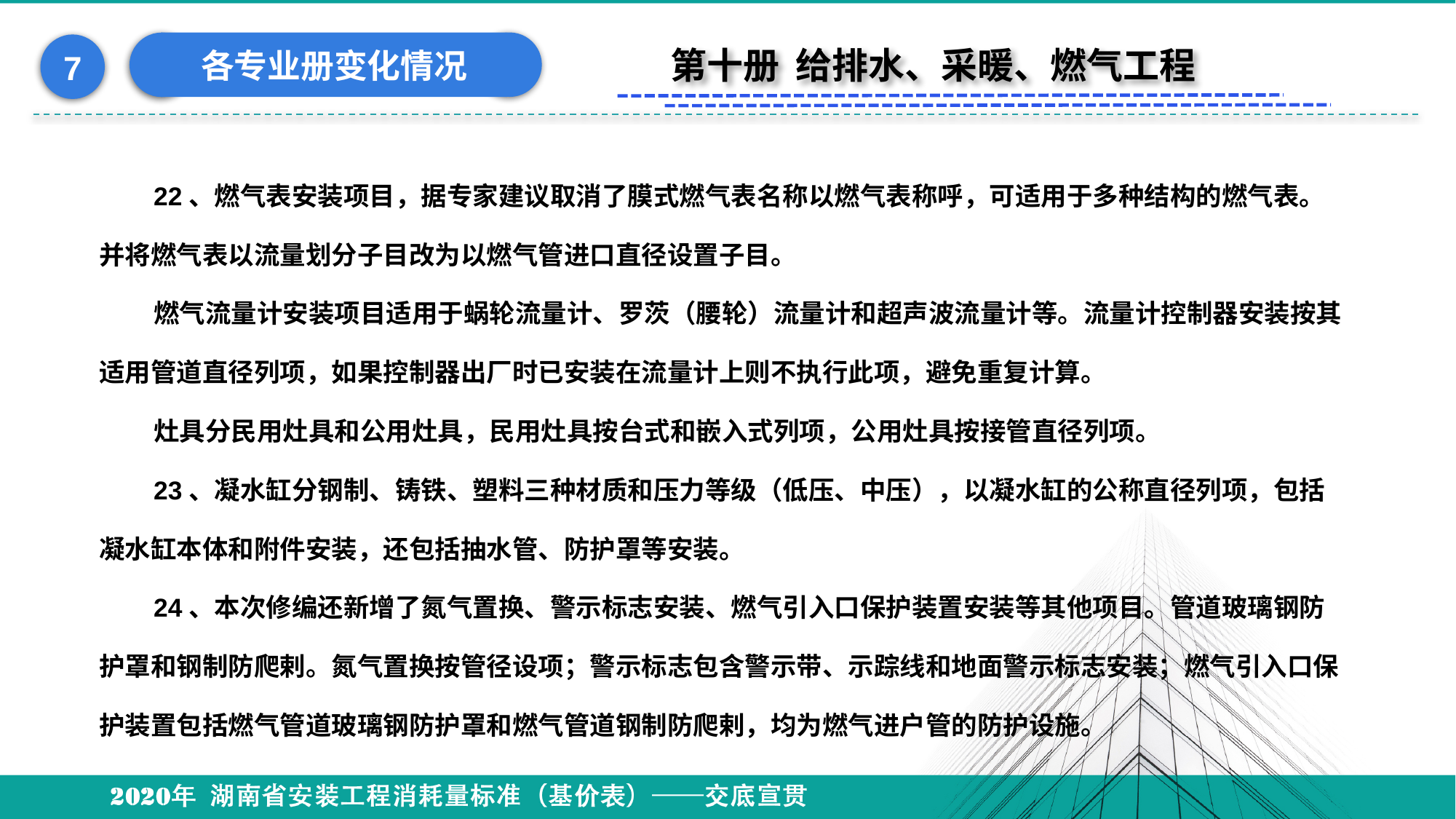

各专业册变化情况

7
第十册  给排水、采暖、燃气工程
22、燃气表安装项目，据专家建议取消了膜式燃气表名称以燃气表称呼，可适用于多种结构的燃气表。并将燃气表以流量划分子目改为以燃气管进口直径设置子目。
燃气流量计安装项目适用于蜗轮流量计、罗茨（腰轮）流量计和超声波流量计等。流量计控制器安装按其适用管道直径列项，如果控制器出厂时已安装在流量计上则不执行此项，避免重复计算。
灶具分民用灶具和公用灶具，民用灶具按台式和嵌入式列项，公用灶具按接管直径列项。
23、凝水缸分钢制、铸铁、塑料三种材质和压力等级（低压、中压），以凝水缸的公称直径列项，包括凝水缸本体和附件安装，还包括抽水管、防护罩等安装。
24、本次修编还新增了氮气置换、警示标志安装、燃气引入口保护装置安装等其他项目。管道玻璃钢防护罩和钢制防爬剌。氮气置换按管径设项；警示标志包含警示带、示踪线和地面警示标志安装；燃气引入口保护装置包括燃气管道玻璃钢防护罩和燃气管道钢制防爬剌，均为燃气进户管的防护设施。